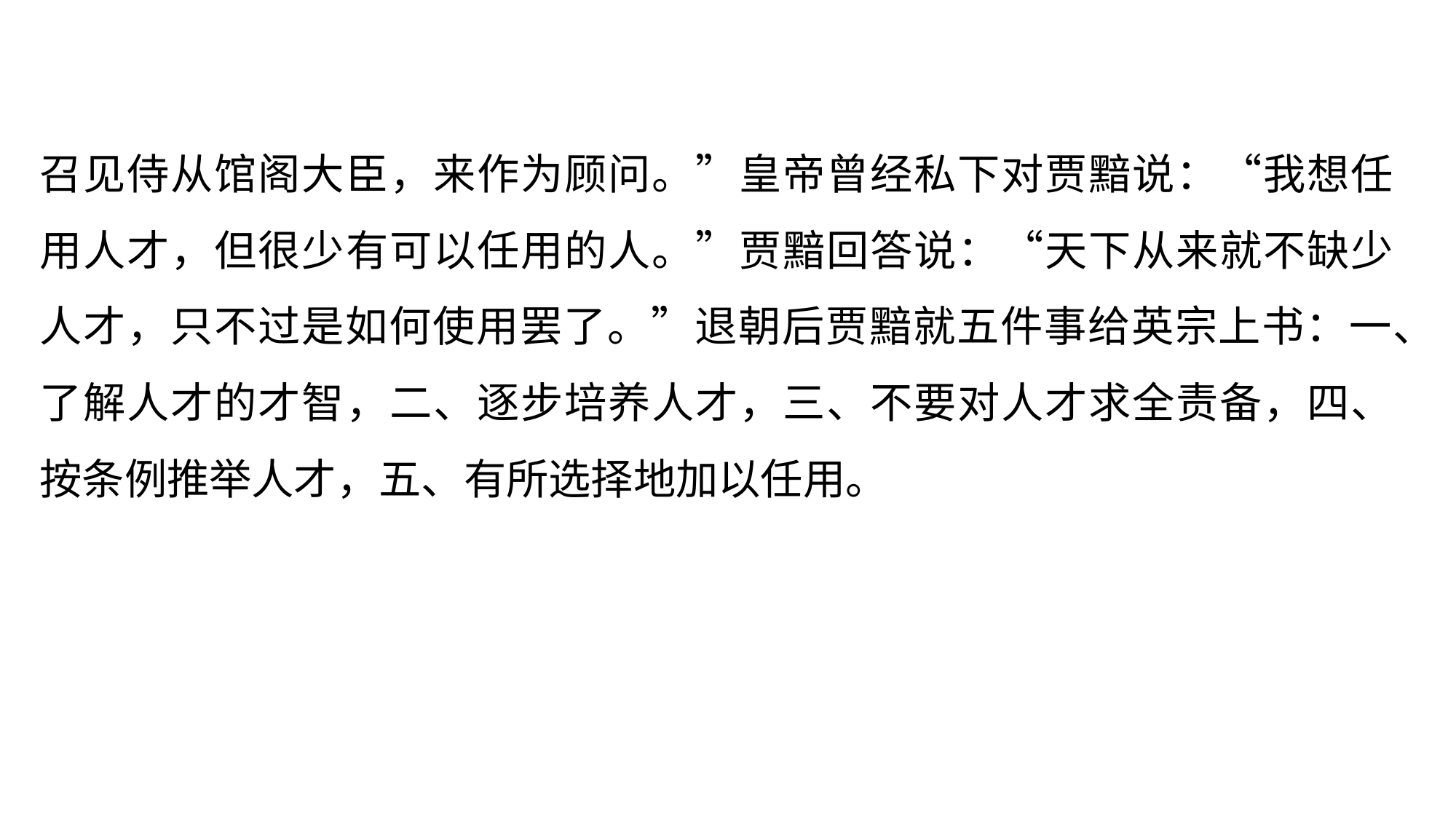

召见侍从馆阁大臣，来作为顾问。”皇帝曾经私下对贾黯说：“我想任用人才，但很少有可以任用的人。”贾黯回答说：“天下从来就不缺少人才，只不过是如何使用罢了。”退朝后贾黯就五件事给英宗上书：一、了解人才的才智，二、逐步培养人才，三、不要对人才求全责备，四、按条例推举人才，五、有所选择地加以任用。